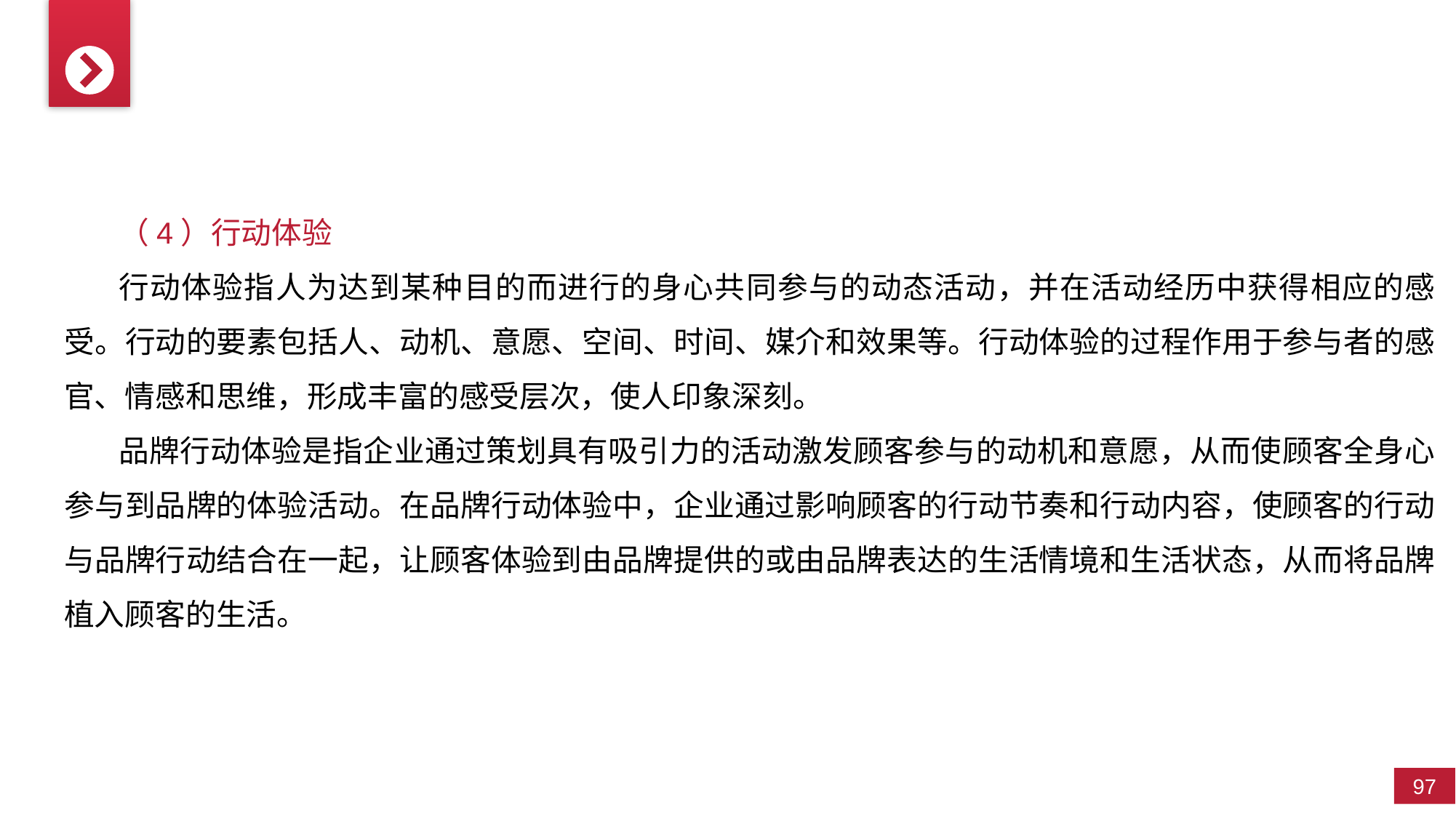

（4）行动体验
行动体验指人为达到某种目的而进行的身心共同参与的动态活动，并在活动经历中获得相应的感受。行动的要素包括人、动机、意愿、空间、时间、媒介和效果等。行动体验的过程作用于参与者的感官、情感和思维，形成丰富的感受层次，使人印象深刻。
品牌行动体验是指企业通过策划具有吸引力的活动激发顾客参与的动机和意愿，从而使顾客全身心参与到品牌的体验活动。在品牌行动体验中，企业通过影响顾客的行动节奏和行动内容，使顾客的行动与品牌行动结合在一起，让顾客体验到由品牌提供的或由品牌表达的生活情境和生活状态，从而将品牌植入顾客的生活。